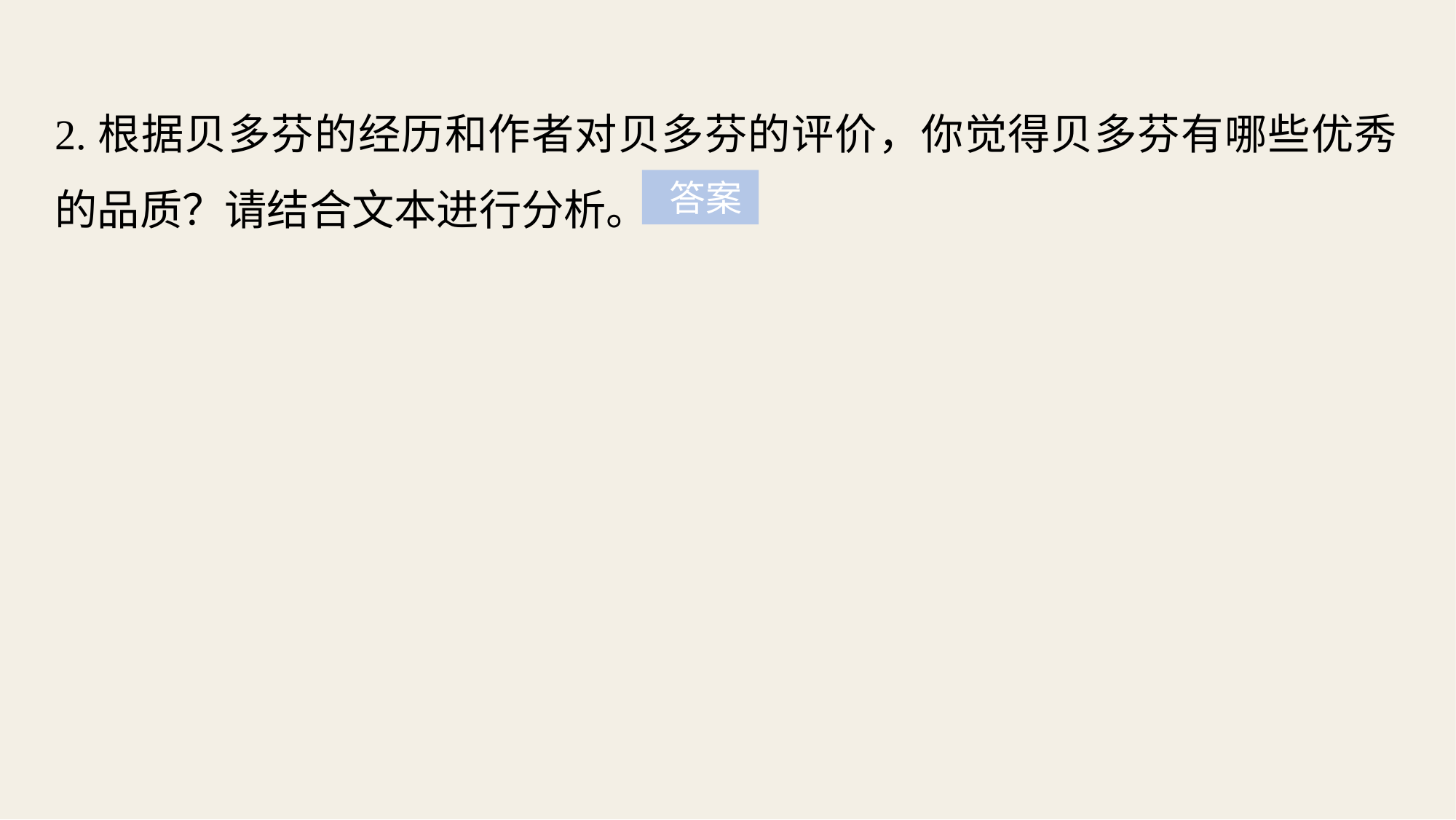

2.根据贝多芬的经历和作者对贝多芬的评价，你觉得贝多芬有哪些优秀的品质？请结合文本进行分析。
 答案